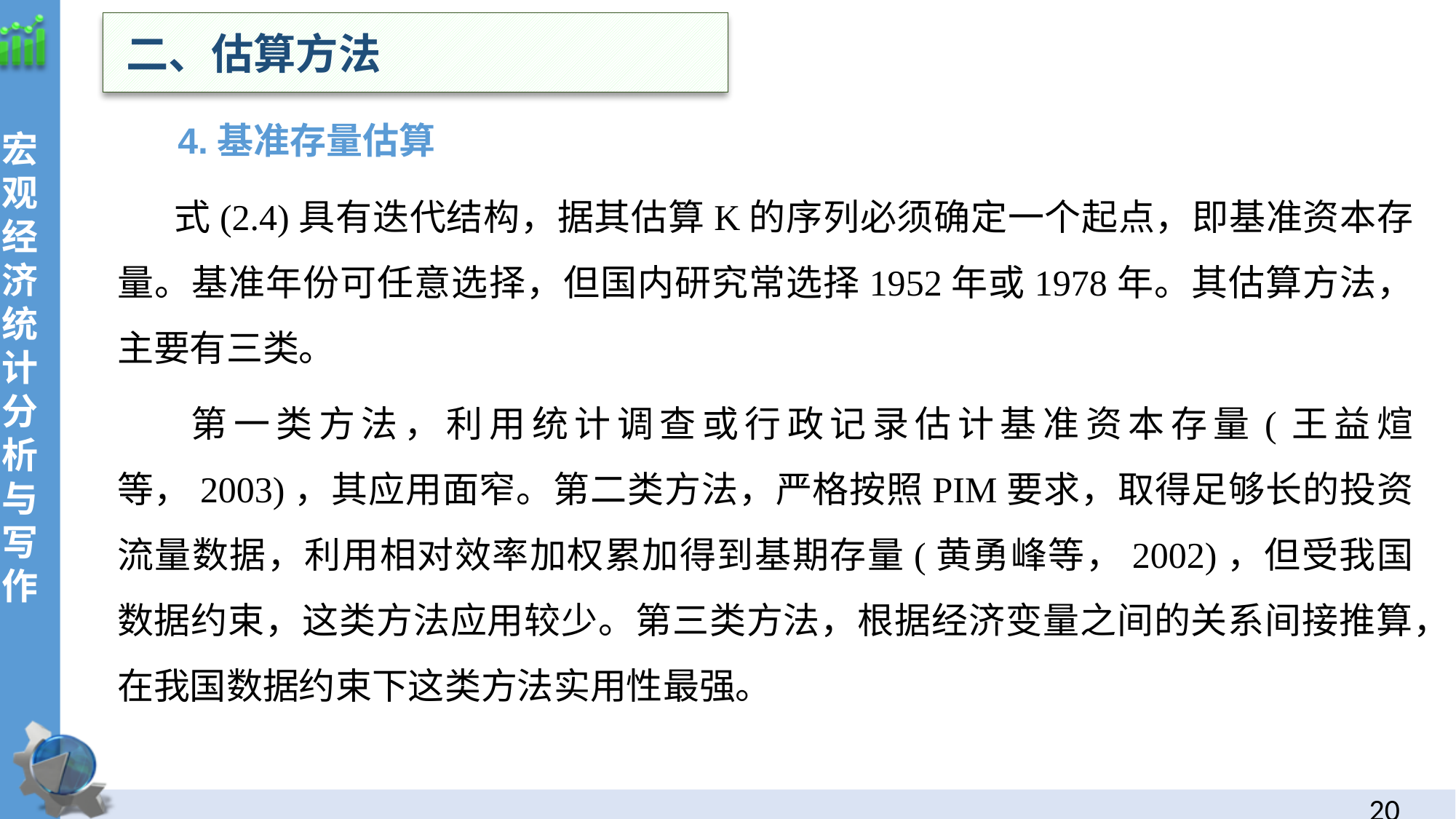

二、估算方法
宏观经济统计分析与写作
   4.基准存量估算
  式(2.4)具有迭代结构，据其估算K的序列必须确定一个起点，即基准资本存量。基准年份可任意选择，但国内研究常选择1952年或1978年。其估算方法，主要有三类。
  第一类方法，利用统计调查或行政记录估计基准资本存量(王益煊等，2003)，其应用面窄。第二类方法，严格按照PIM要求，取得足够长的投资流量数据，利用相对效率加权累加得到基期存量(黄勇峰等，2002)，但受我国数据约束，这类方法应用较少。第三类方法，根据经济变量之间的关系间接推算，在我国数据约束下这类方法实用性最强。

20